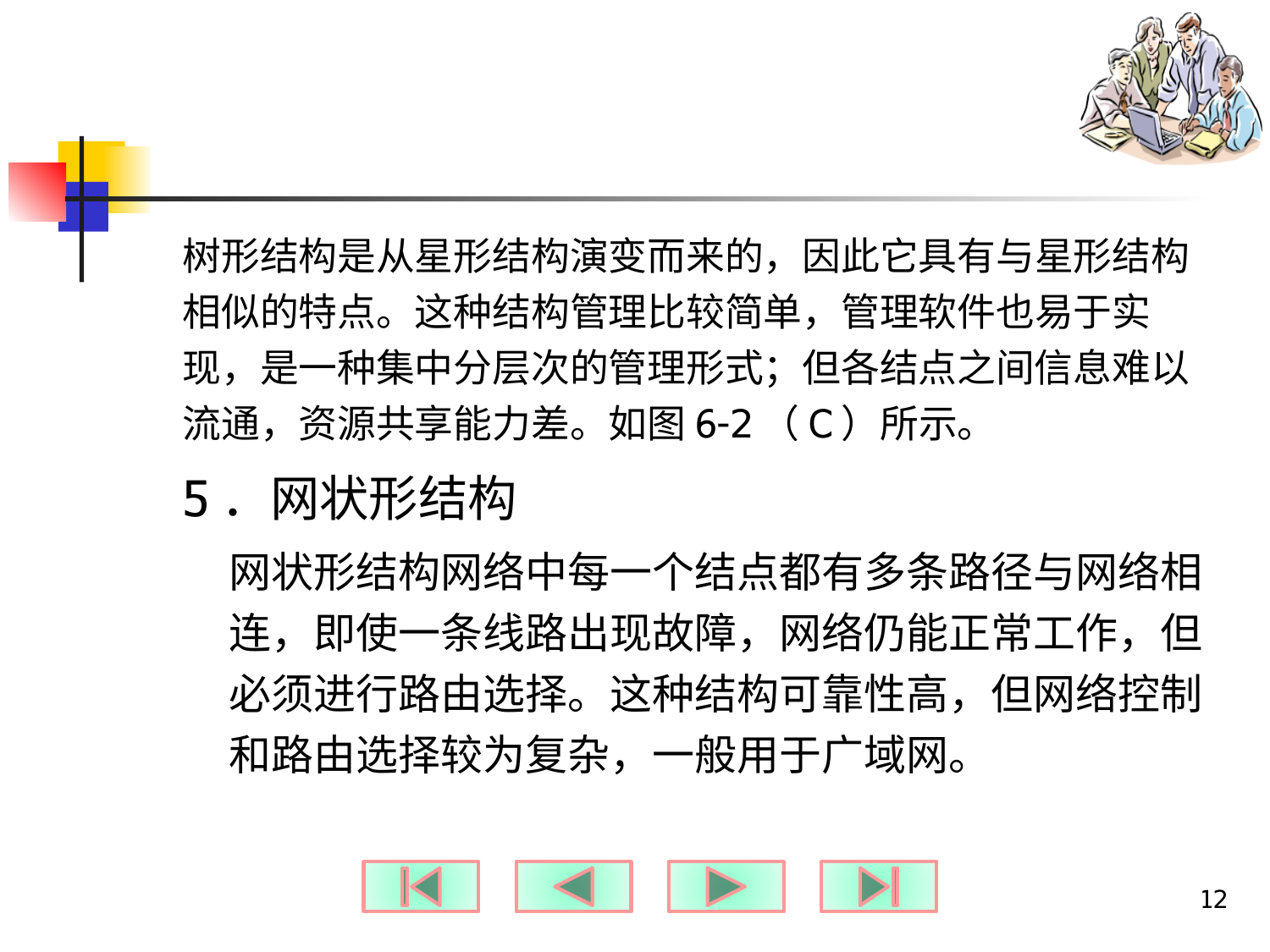

#
树形结构是从星形结构演变而来的，因此它具有与星形结构相似的特点。这种结构管理比较简单，管理软件也易于实现，是一种集中分层次的管理形式；但各结点之间信息难以流通，资源共享能力差。如图6-2（C）所示。
5．网状形结构
网状形结构网络中每一个结点都有多条路径与网络相连，即使一条线路出现故障，网络仍能正常工作，但必须进行路由选择。这种结构可靠性高，但网络控制和路由选择较为复杂，一般用于广域网。

12